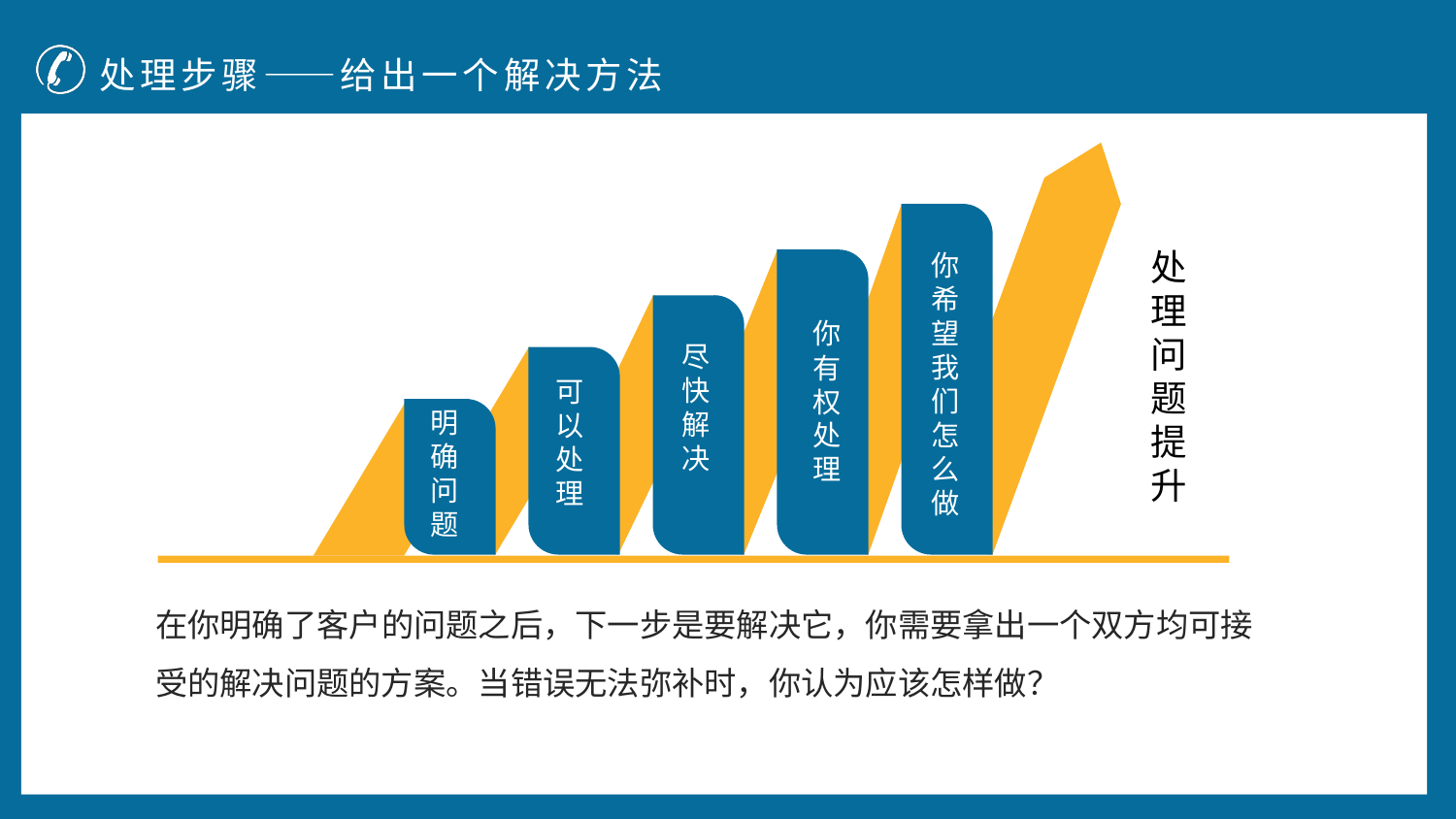

处理步骤——给出一个解决方法

你希望我们怎么做
你有权处理
尽快解决
可以处理
明确问题
处理问题提升
在你明确了客户的问题之后，下一步是要解决它，你需要拿出一个双方均可接受的解决问题的方案。当错误无法弥补时，你认为应该怎样做？